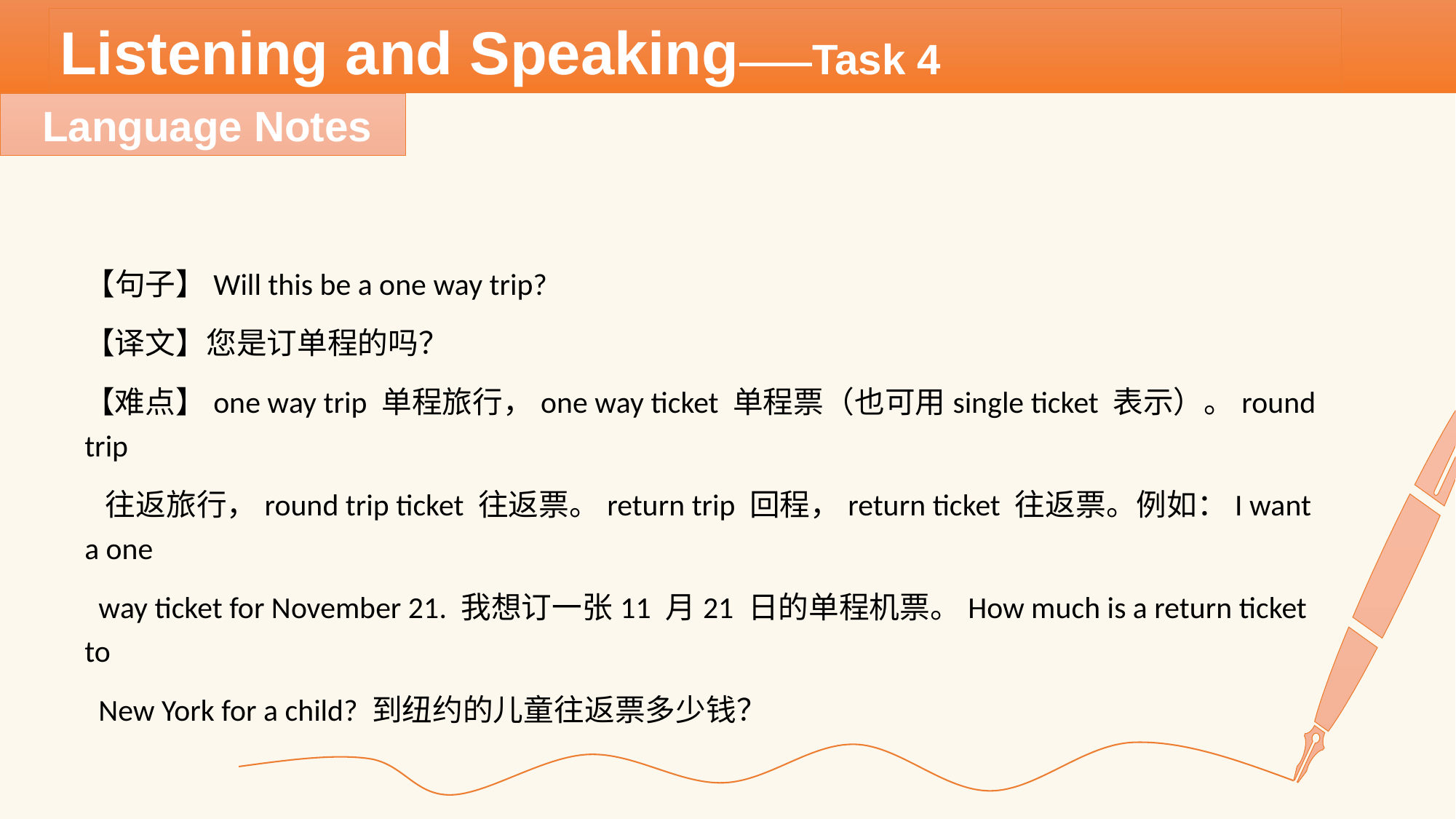

Listening and Speaking——Task 4
Language Notes
【句子】Will this be a one way trip?
【译文】您是订单程的吗？
【难点】one way trip 单程旅行，one way ticket 单程票（也可用single ticket 表示）。round trip
  往返旅行，round trip ticket 往返票。return trip 回程，return ticket 往返票。例如：I want a one
  way ticket for November 21. 我想订一张11 月21 日的单程机票。How much is a return ticket to
  New York for a child? 到纽约的儿童往返票多少钱？